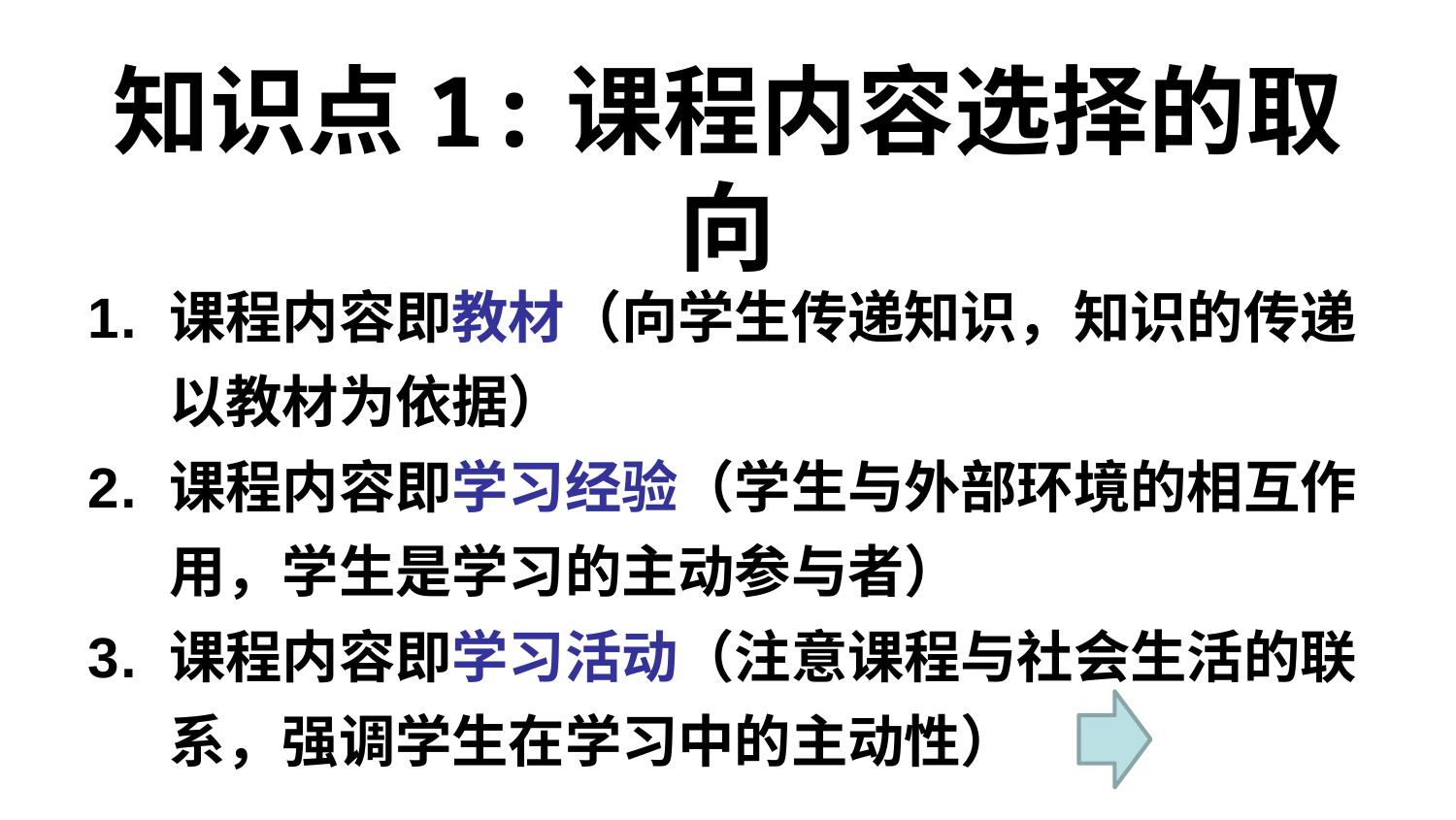

# 知识点1:课程内容选择的取向
课程内容即教材（向学生传递知识，知识的传递以教材为依据）
课程内容即学习经验（学生与外部环境的相互作用，学生是学习的主动参与者）
课程内容即学习活动（注意课程与社会生活的联系，强调学生在学习中的主动性）